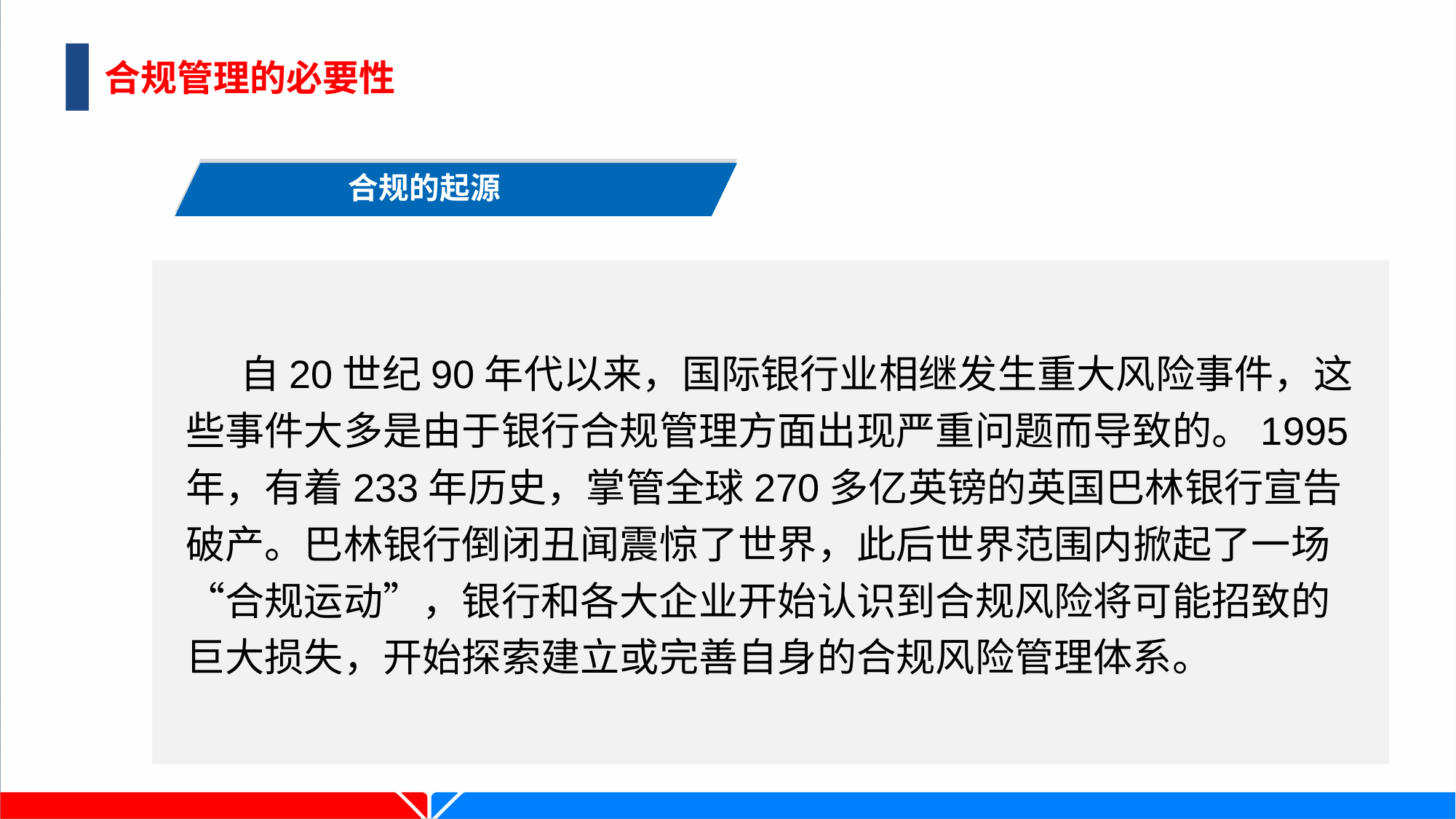

合规管理的必要性

合规的起源

自20世纪90年代以来，国际银行业相继发生重大风险事件，这些事件大多是由于银行合规管理方面出现严重问题而导致的。1995年，有着233年历史，掌管全球270多亿英镑的英国巴林银行宣告破产。巴林银行倒闭丑闻震惊了世界，此后世界范围内掀起了一场“合规运动”，银行和各大企业开始认识到合规风险将可能招致的巨大损失，开始探索建立或完善自身的合规风险管理体系。